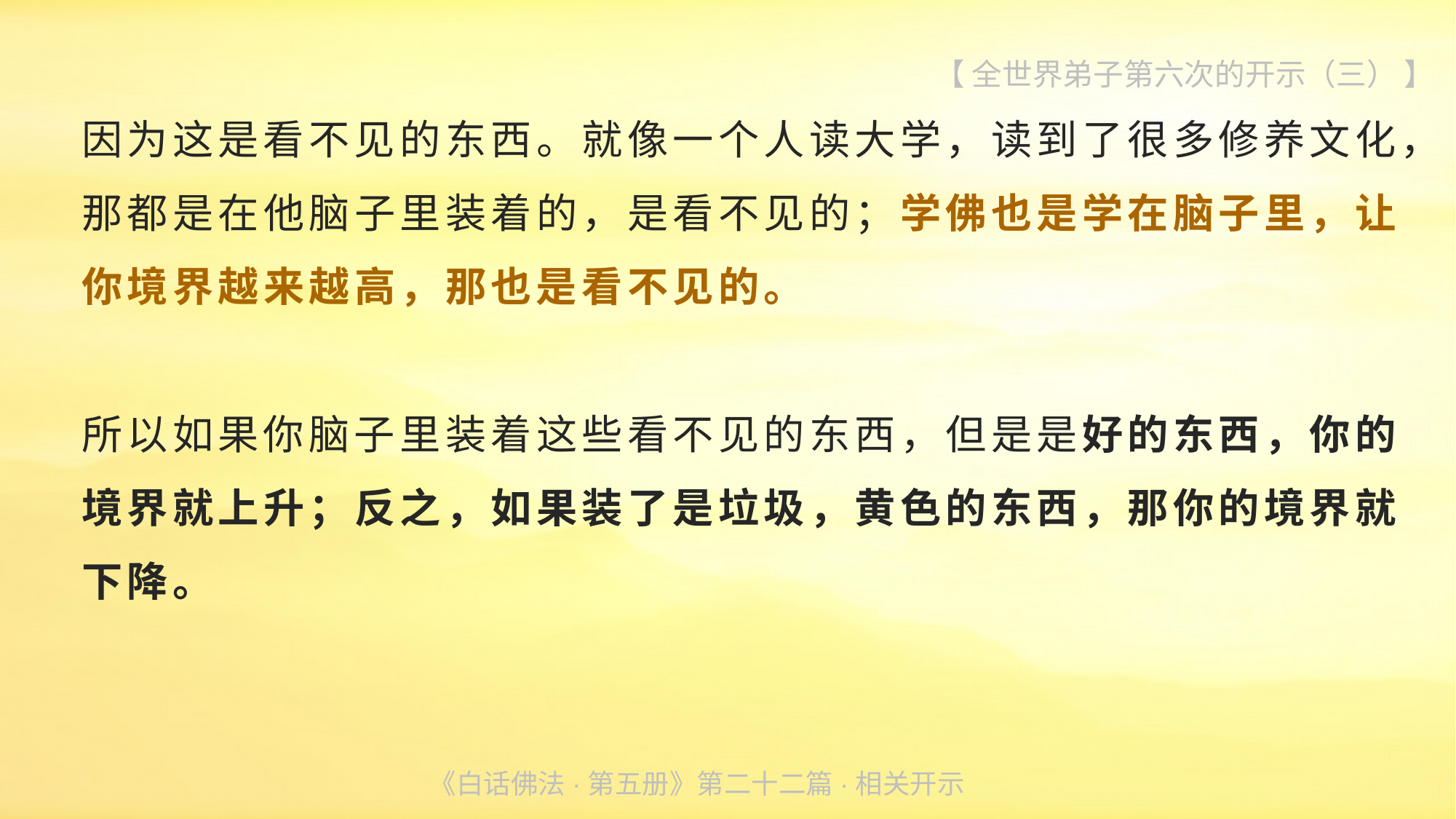

【 全世界弟子第六次的开示（三） 】
因为这是看不见的东西。就像一个人读大学，读到了很多修养文化，那都是在他脑子里装着的，是看不见的；学佛也是学在脑子里，让你境界越来越高，那也是看不见的。

所以如果你脑子里装着这些看不见的东西，但是是好的东西，你的境界就上升；反之，如果装了是垃圾，黄色的东西，那你的境界就下降。

《白话佛法·第五册》第二十二篇·相关开示